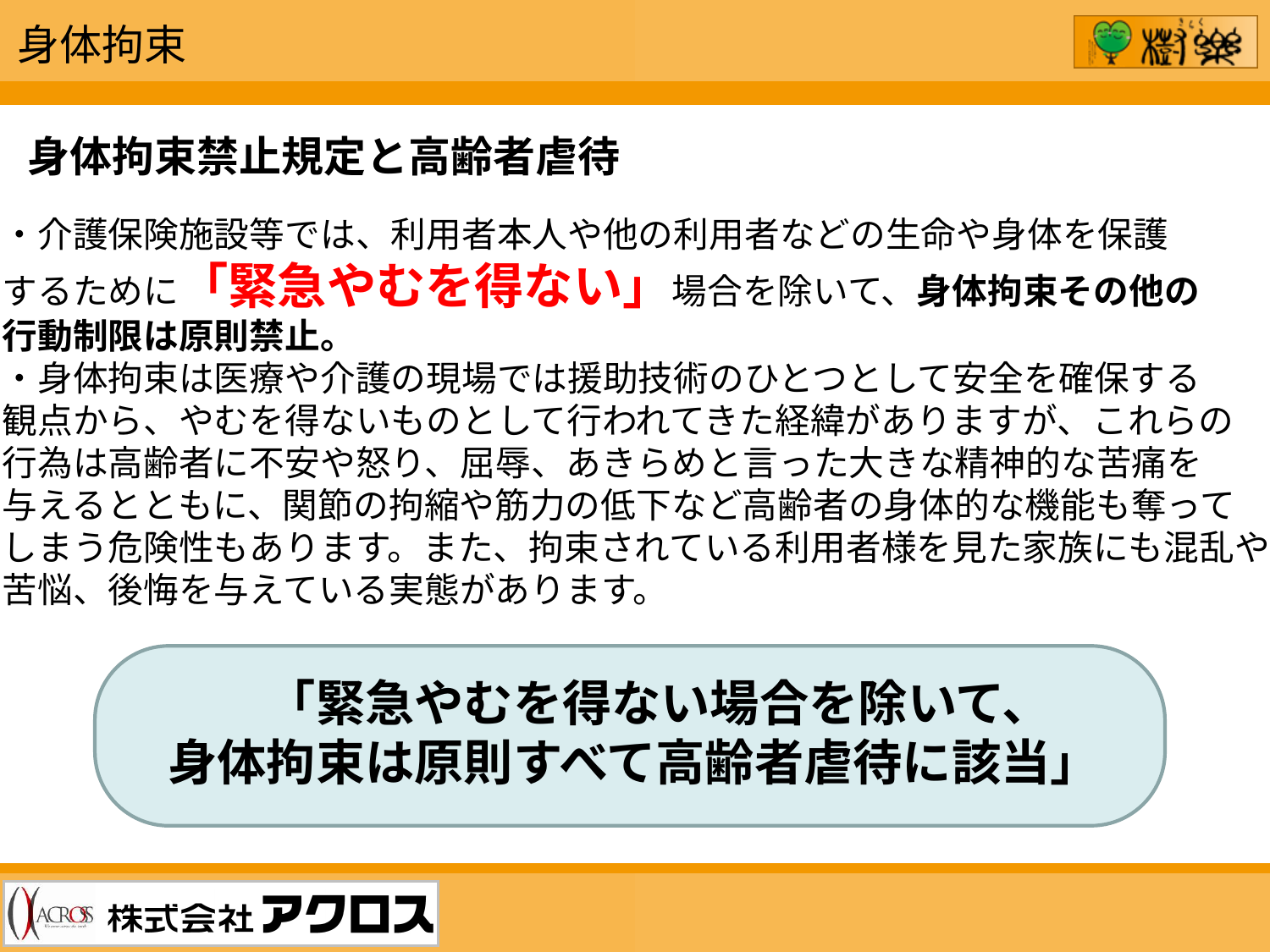

身体拘束
身体拘束禁止規定と高齢者虐待
・介護保険施設等では、利用者本人や他の利用者などの生命や身体を保護
するために「緊急やむを得ない」場合を除いて、身体拘束その他の
行動制限は原則禁止。
・身体拘束は医療や介護の現場では援助技術のひとつとして安全を確保する
観点から、やむを得ないものとして行われてきた経緯がありますが、これらの
行為は高齢者に不安や怒り、屈辱、あきらめと言った大きな精神的な苦痛を
与えるとともに、関節の拘縮や筋力の低下など高齢者の身体的な機能も奪って
しまう危険性もあります。また、拘束されている利用者様を見た家族にも混乱や
苦悩、後悔を与えている実態があります。

　　「緊急やむを得ない場合を除いて、
身体拘束は原則すべて高齢者虐待に該当」